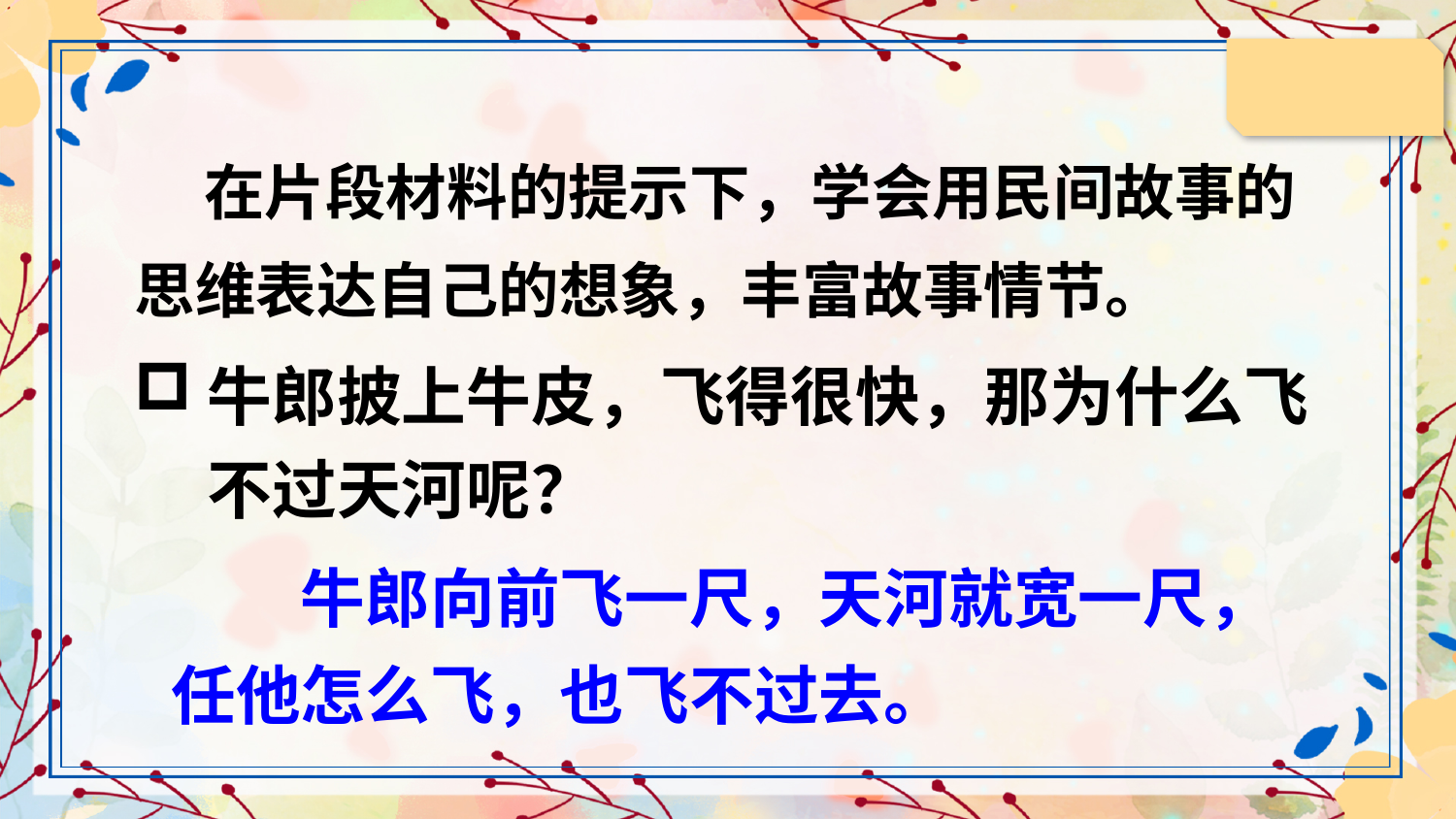

在片段材料的提示下，学会用民间故事的思维表达自己的想象，丰富故事情节。
牛郎披上牛皮，飞得很快，那为什么飞不过天河呢？
　　牛郎向前飞一尺，天河就宽一尺，任他怎么飞，也飞不过去。